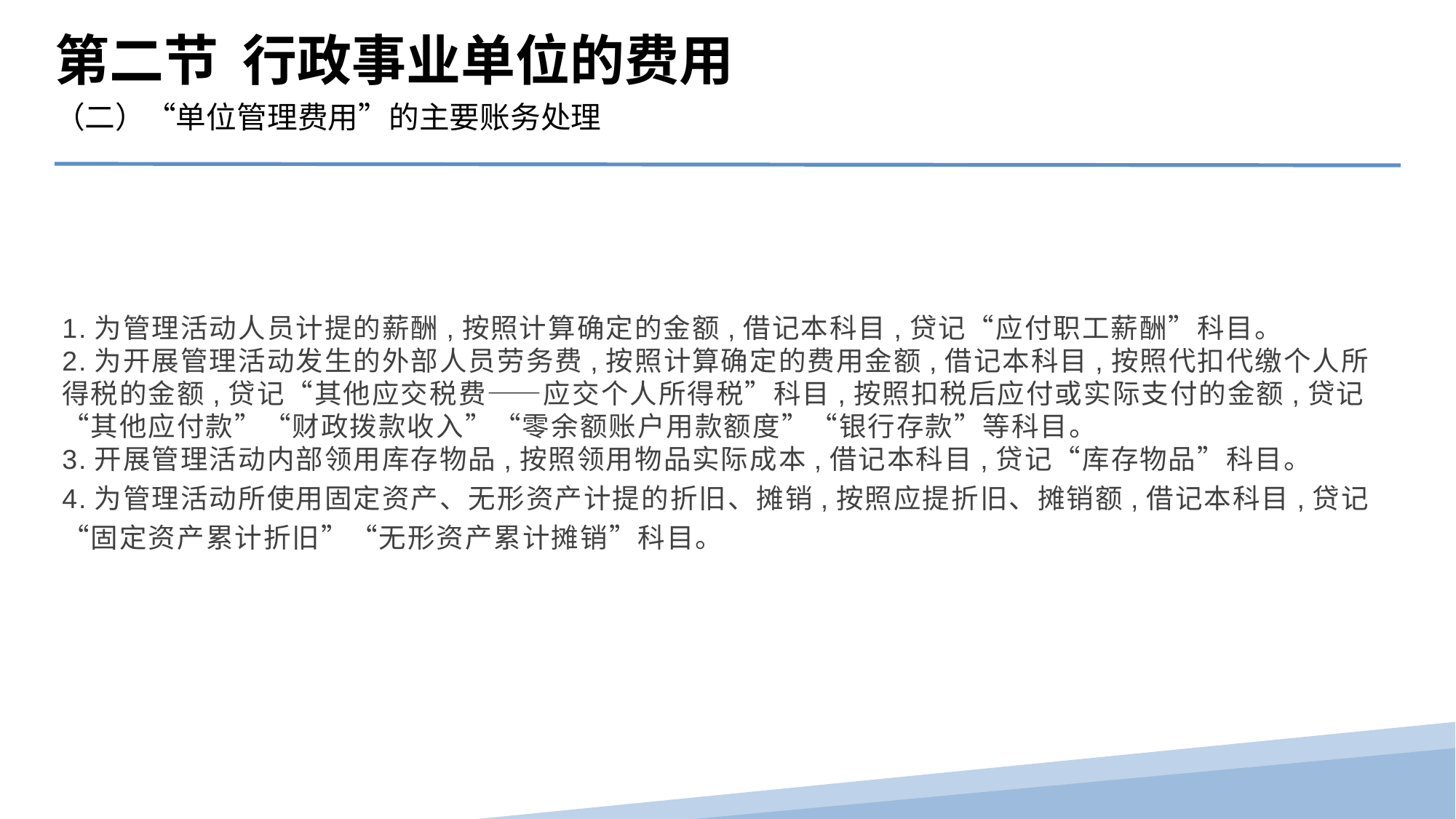

第二节  行政事业单位的费用
（二）“单位管理费用”的主要账务处理
1.为管理活动人员计提的薪酬,按照计算确定的金额,借记本科目,贷记“应付职工薪酬”科目。
2.为开展管理活动发生的外部人员劳务费,按照计算确定的费用金额,借记本科目,按照代扣代缴个人所得税的金额,贷记“其他应交税费——应交个人所得税”科目,按照扣税后应付或实际支付的金额,贷记“其他应付款”“财政拨款收入”“零余额账户用款额度”“银行存款”等科目。
3.开展管理活动内部领用库存物品,按照领用物品实际成本,借记本科目,贷记“库存物品”科目。
4.为管理活动所使用固定资产、无形资产计提的折旧、摊销,按照应提折旧、摊销额,借记本科目,贷记“固定资产累计折旧”“无形资产累计摊销”科目。